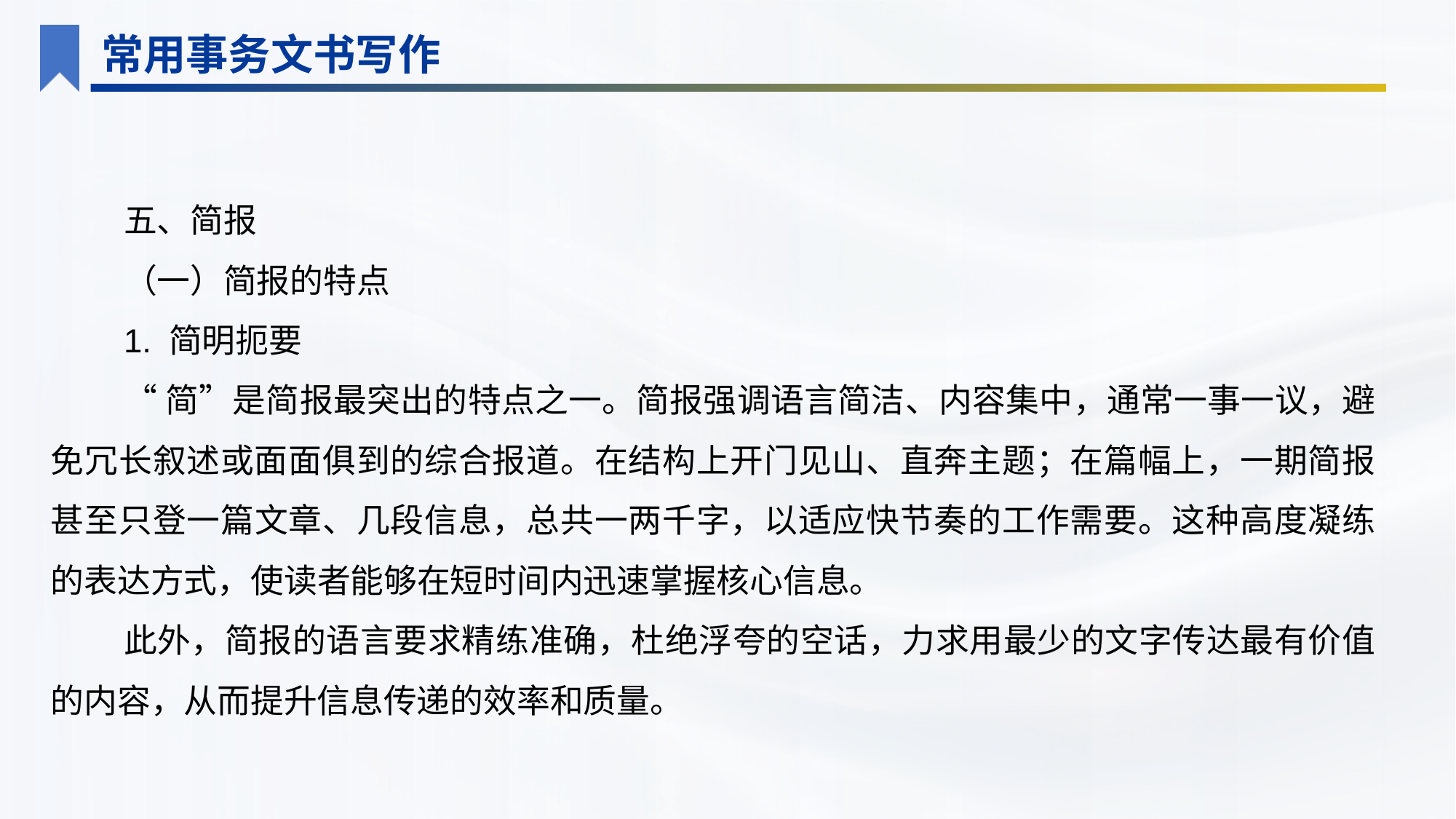

常用事务文书写作
五、简报
（一）简报的特点
1. 简明扼要
“简”是简报最突出的特点之一。简报强调语言简洁、内容集中，通常一事一议，避免冗长叙述或面面俱到的综合报道。在结构上开门见山、直奔主题；在篇幅上，一期简报甚至只登一篇文章、几段信息，总共一两千字，以适应快节奏的工作需要。这种高度凝练的表达方式，使读者能够在短时间内迅速掌握核心信息。
此外，简报的语言要求精练准确，杜绝浮夸的空话，力求用最少的文字传达最有价值的内容，从而提升信息传递的效率和质量。